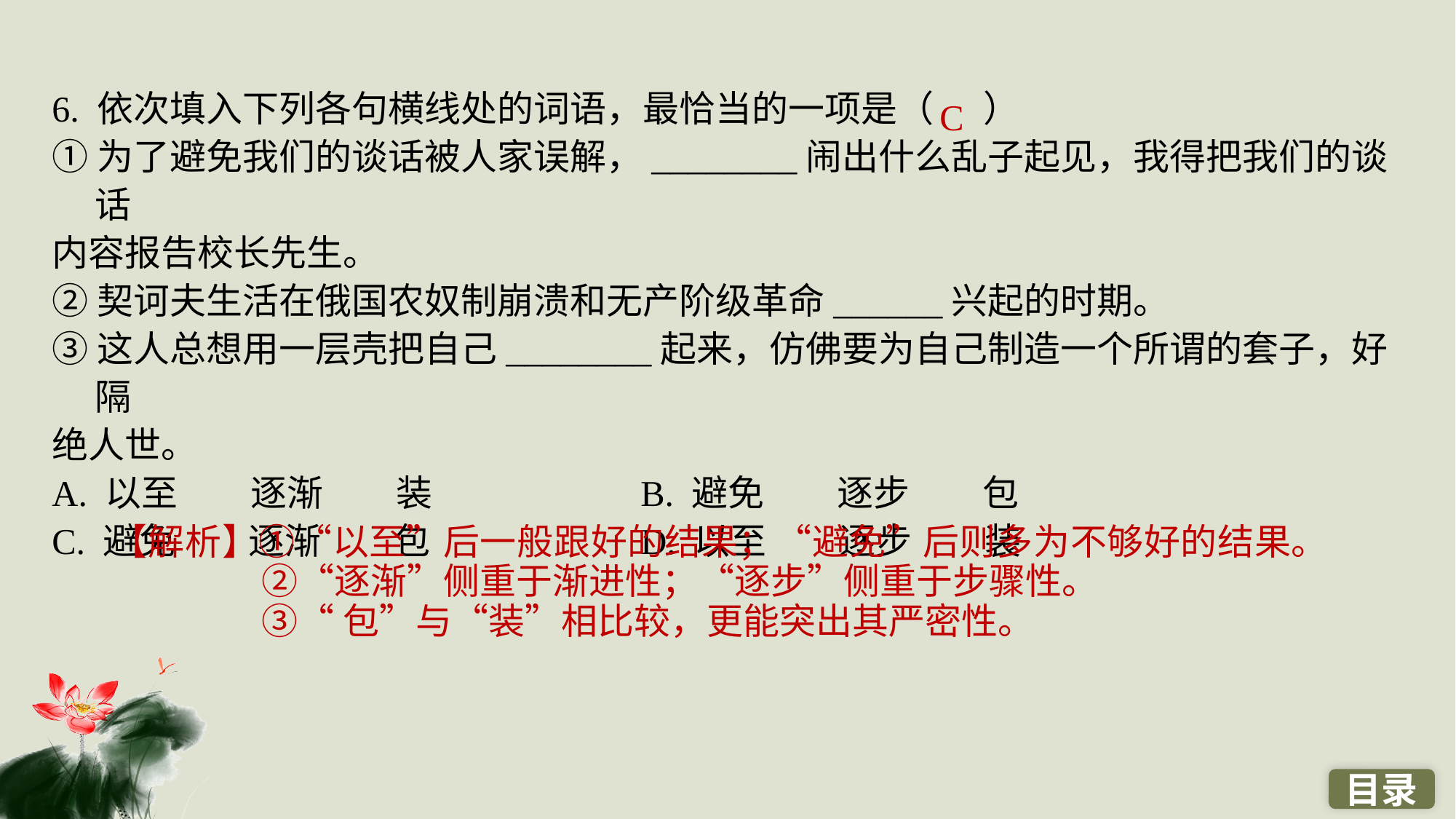

6. 依次填入下列各句横线处的词语，最恰当的一项是（      ）
①为了避免我们的谈话被人家误解，________闹出什么乱子起见，我得把我们的谈话
内容报告校长先生。
②契诃夫生活在俄国农奴制崩溃和无产阶级革命______兴起的时期。
③这人总想用一层壳把自己________起来，仿佛要为自己制造一个所谓的套子，好隔
绝人世。
A. 以至　　逐渐　　装 		B. 避免　　逐步　　包
C. 避免　　逐渐　　包 		D. 以至　　逐步　　装
C
【解析】①“以至”后一般跟好的结果；“避免”后则多为不够好的结果。②“逐渐”侧重于渐进性；“逐步”侧重于步骤性。
③“包”与“装”相比较，更能突出其严密性。